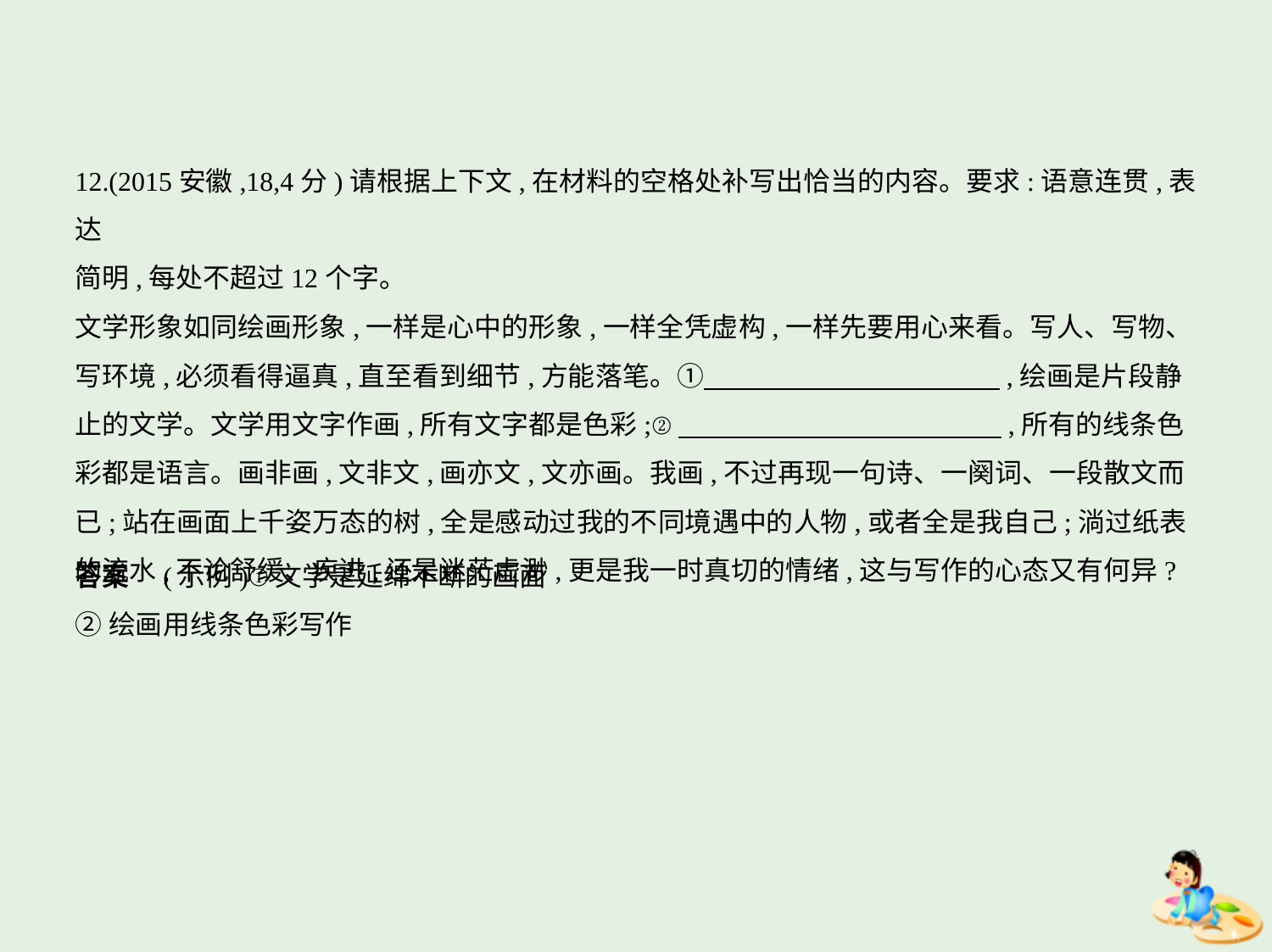

12.(2015安徽,18,4分)请根据上下文,在材料的空格处补写出恰当的内容。要求:语意连贯,表达
简明,每处不超过12个字。
文学形象如同绘画形象,一样是心中的形象,一样全凭虚构,一样先要用心来看。写人、写物、
写环境,必须看得逼真,直至看到细节,方能落笔。①　　　　　　　　　　    ,绘画是片段静
止的文学。文学用文字作画,所有文字都是色彩;②　　　　　　　　　　　    ,所有的线条色
彩都是语言。画非画,文非文,画亦文,文亦画。我画,不过再现一句诗、一阕词、一段散文而
已;站在画面上千姿万态的树,全是感动过我的不同境遇中的人物,或者全是我自己;淌过纸表
的流水,不论舒缓、疾进,还是迷茫虚渺,更是我一时真切的情绪,这与写作的心态又有何异?
答案　(示例)①文学是延绵不断的画面
②绘画用线条色彩写作